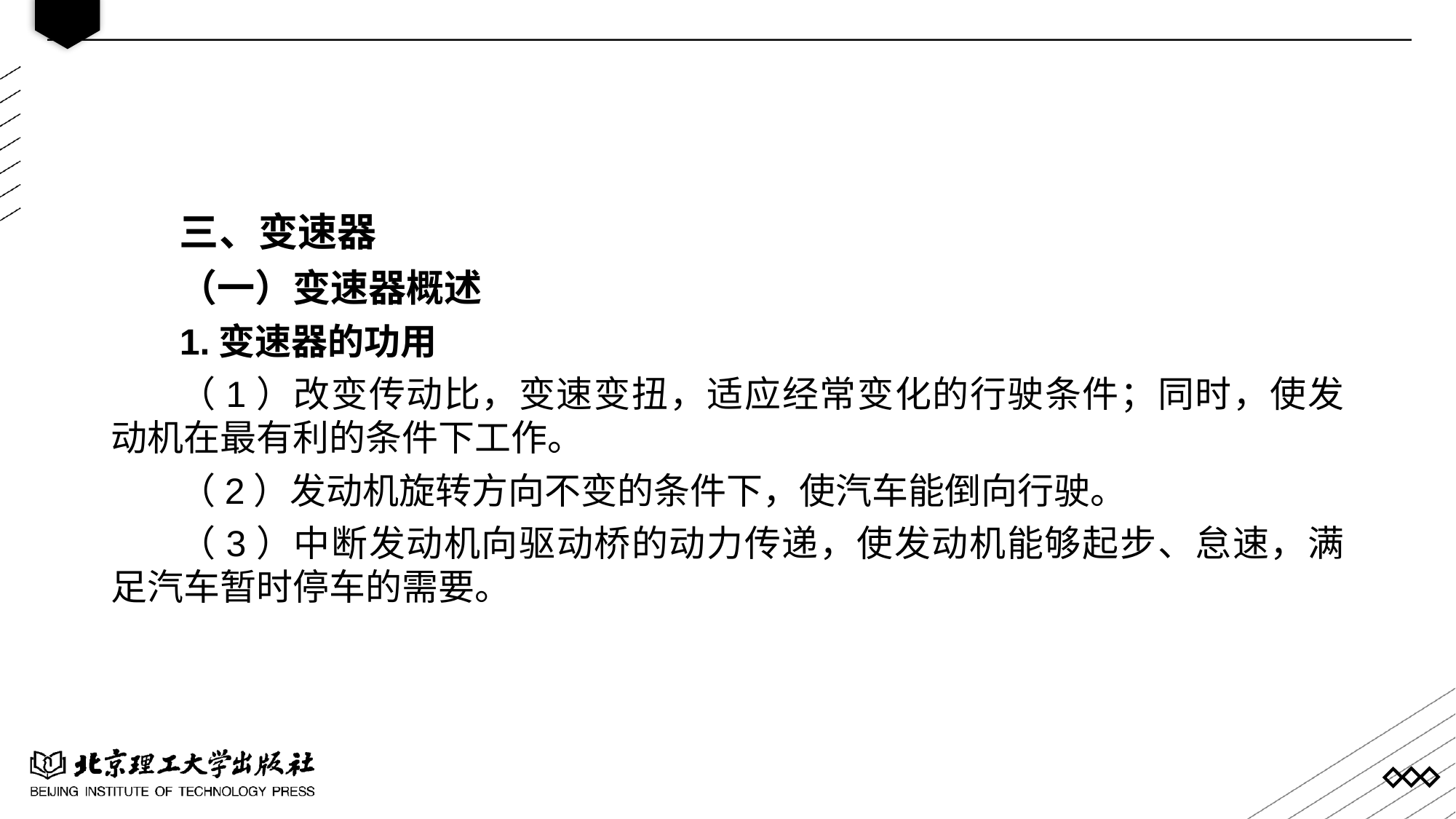

三、变速器
（一）变速器概述
1.变速器的功用
（1）改变传动比，变速变扭，适应经常变化的行驶条件；同时，使发动机在最有利的条件下工作。
（2）发动机旋转方向不变的条件下，使汽车能倒向行驶。
（3）中断发动机向驱动桥的动力传递，使发动机能够起步、怠速，满足汽车暂时停车的需要。